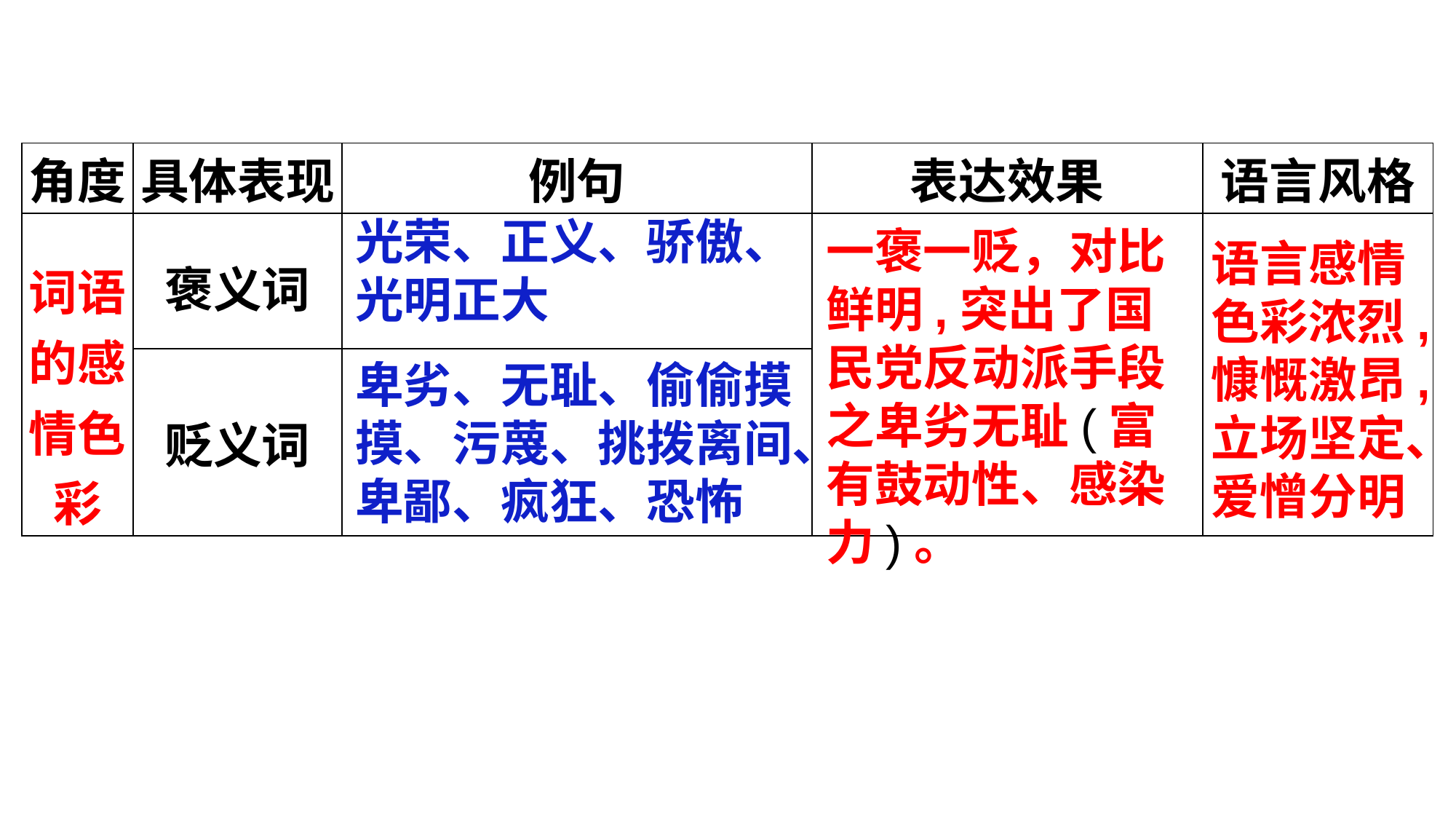

| 角度 | 具体表现 | 例句 | 表达效果 | 语言风格 |
| --- | --- | --- | --- | --- |
| 词语的感情色彩 | 褒义词 |  |  |  |
|  | 贬义词 |  |  |  |
光荣、正义、骄傲、光明正大
一褒一贬，对比鲜明,突出了国民党反动派手段之卑劣无耻(富有鼓动性、感染力)。
语言感情
色彩浓烈,
慷慨激昂,
立场坚定、爱憎分明
卑劣、无耻、偷偷摸摸、污蔑、挑拨离间、卑鄙、疯狂、恐怖